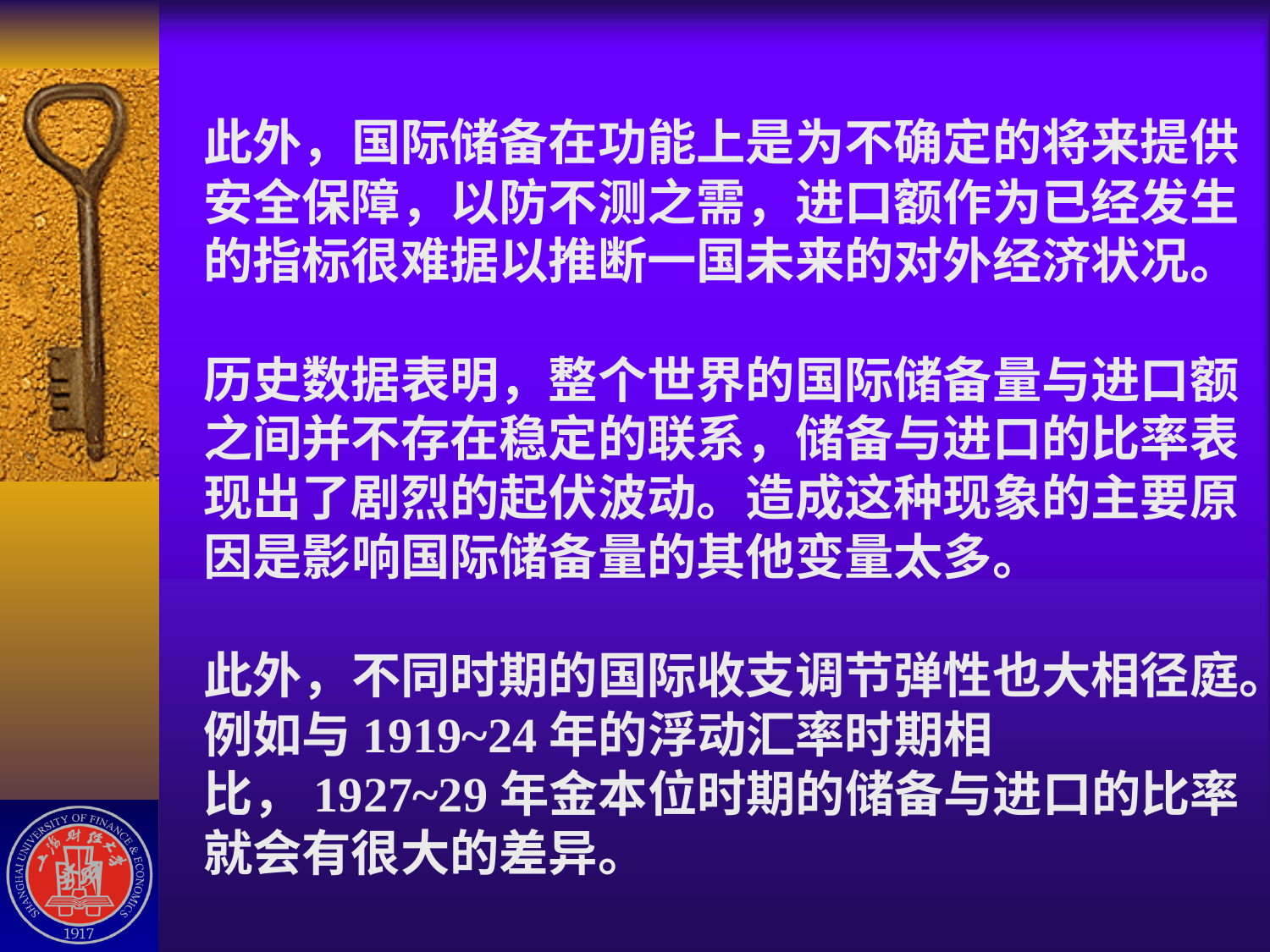

# 此外，国际储备在功能上是为不确定的将来提供安全保障，以防不测之需，进口额作为已经发生的指标很难据以推断一国未来的对外经济状况。 历史数据表明，整个世界的国际储备量与进口额之间并不存在稳定的联系，储备与进口的比率表现出了剧烈的起伏波动。造成这种现象的主要原因是影响国际储备量的其他变量太多。 此外，不同时期的国际收支调节弹性也大相径庭。例如与1919~24年的浮动汇率时期相比，1927~29年金本位时期的储备与进口的比率就会有很大的差异。